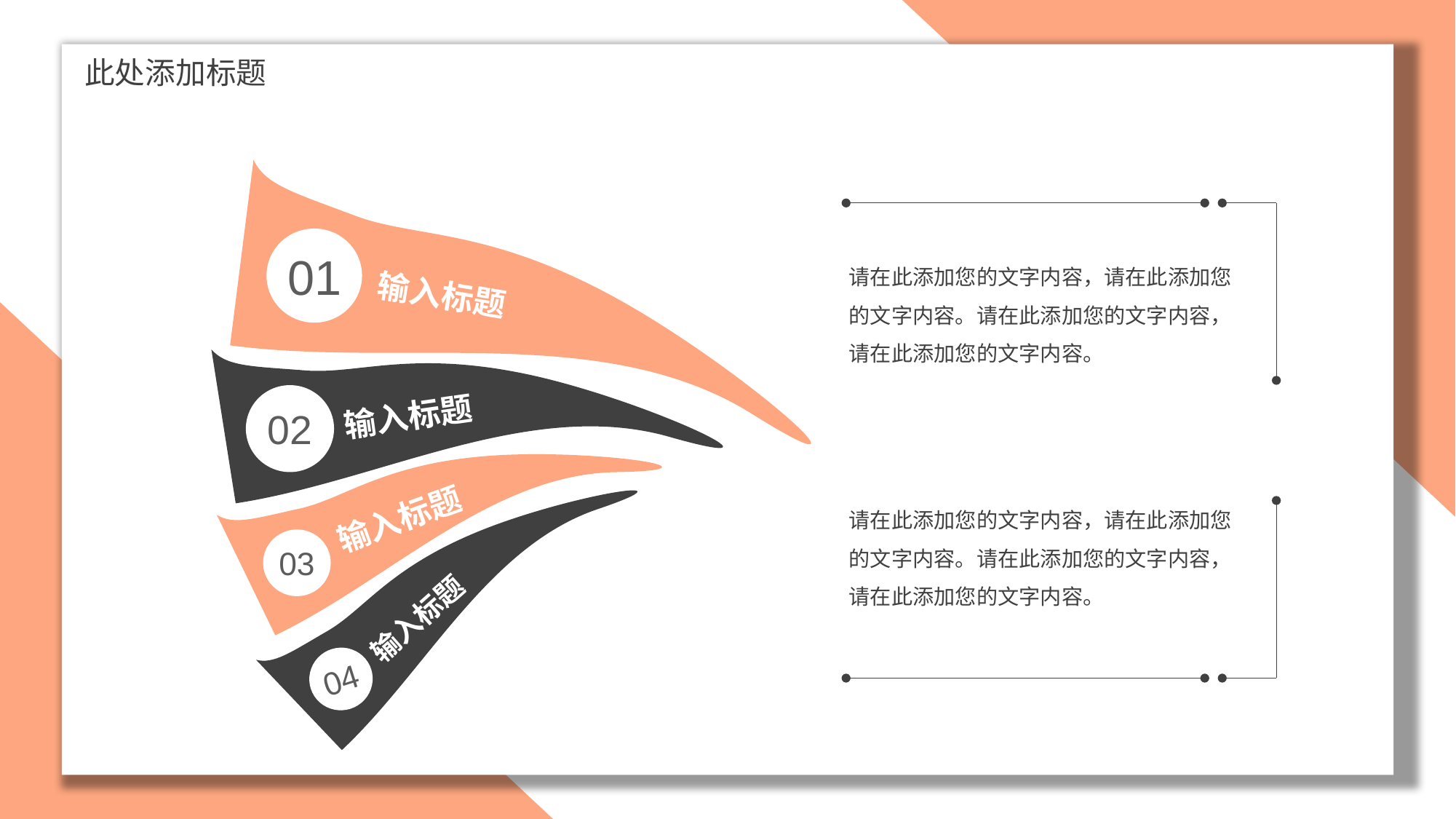

此处添加标题

01
请在此添加您的文字内容，请在此添加您的文字内容。请在此添加您的文字内容，请在此添加您的文字内容。
输入标题

输入标题
02

输入标题
请在此添加您的文字内容，请在此添加您的文字内容。请在此添加您的文字内容，请在此添加您的文字内容。

03
输入标题
04